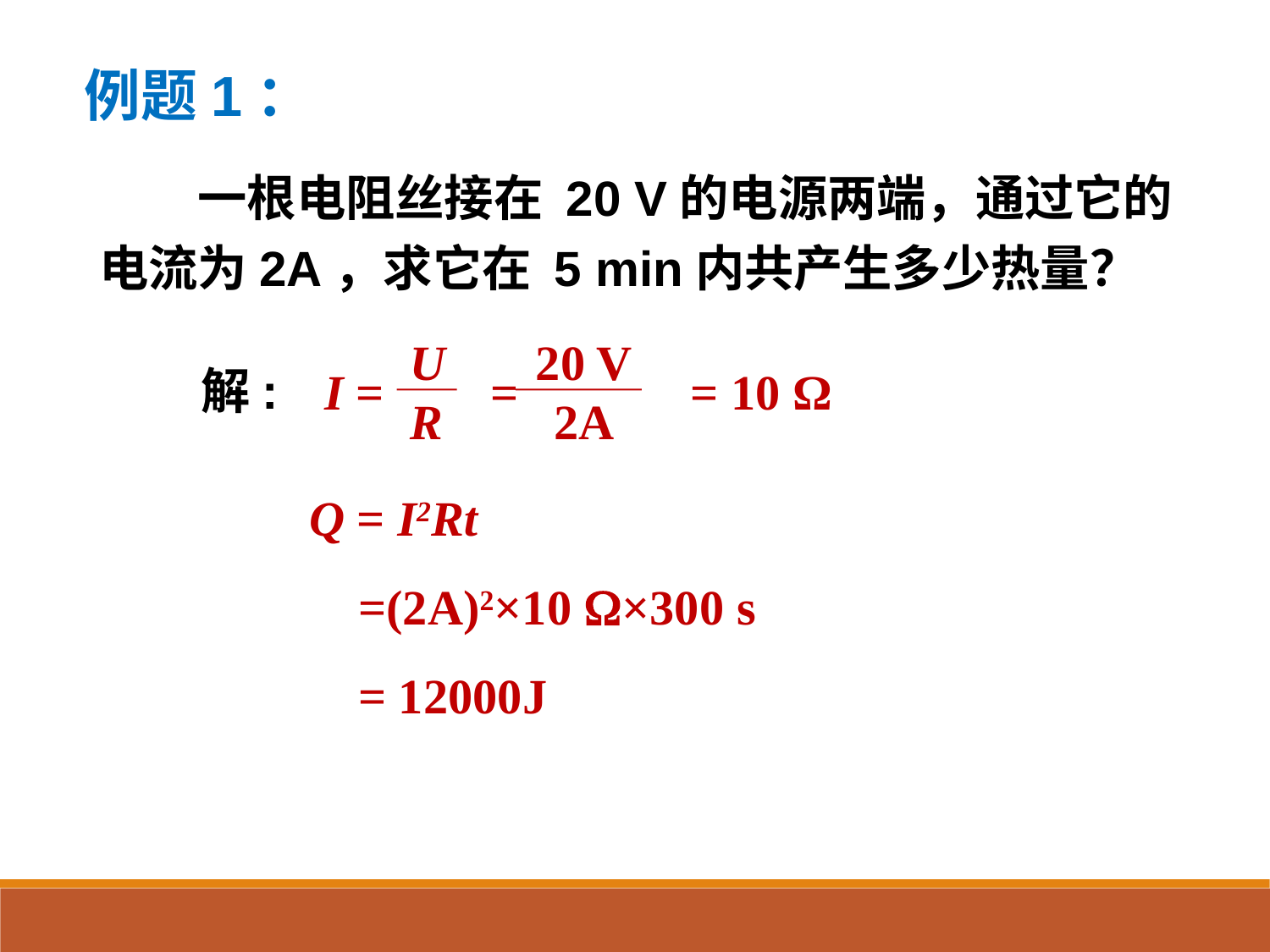

例题1：
　　一根电阻丝接在 20 V的电源两端，通过它的电流为2A，求它在 5 min内共产生多少热量？
U
R
20 V
2A
I =　   =　　　= 10 Ω

解:
Q = I2Rt
    =(2A)2×10 Ω×300 s
    = 12000J